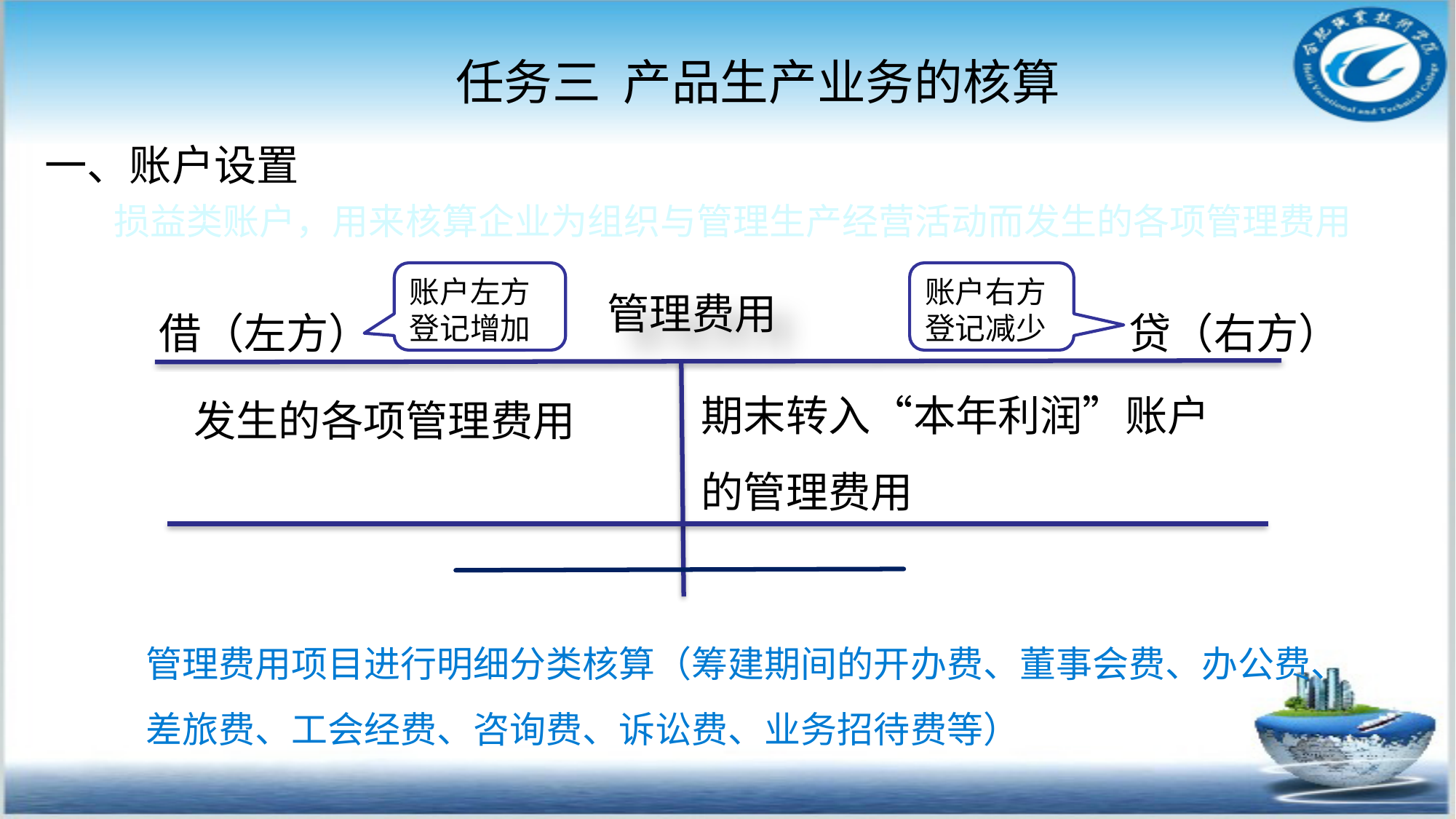

任务三  产品生产业务的核算
#
一、账户设置
   损益类账户，用来核算企业为组织与管理生产经营活动而发生的各项管理费用
账户左方登记增加
账户右方登记减少
管理费用
借（左方）
贷（右方）
期末转入“本年利润”账户的管理费用
发生的各项管理费用
管理费用项目进行明细分类核算（筹建期间的开办费、董事会费、办公费、差旅费、工会经费、咨询费、诉讼费、业务招待费等）